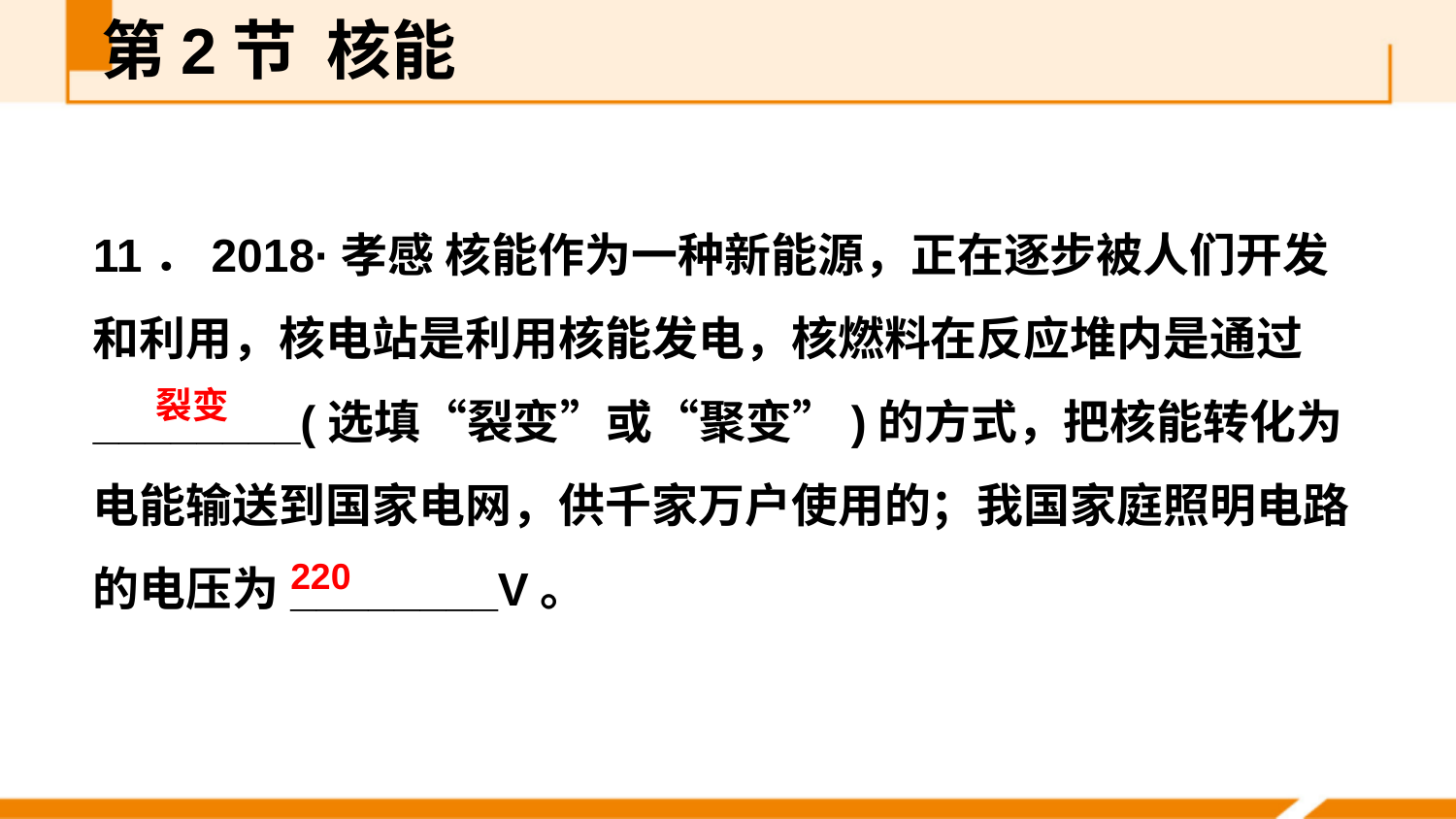

第2节  核能
11．2018·孝感 核能作为一种新能源，正在逐步被人们开发和利用，核电站是利用核能发电，核燃料在反应堆内是通过________(选填“裂变”或“聚变”)的方式，把核能转化为电能输送到国家电网，供千家万户使用的；我国家庭照明电路的电压为________V。
裂变
220